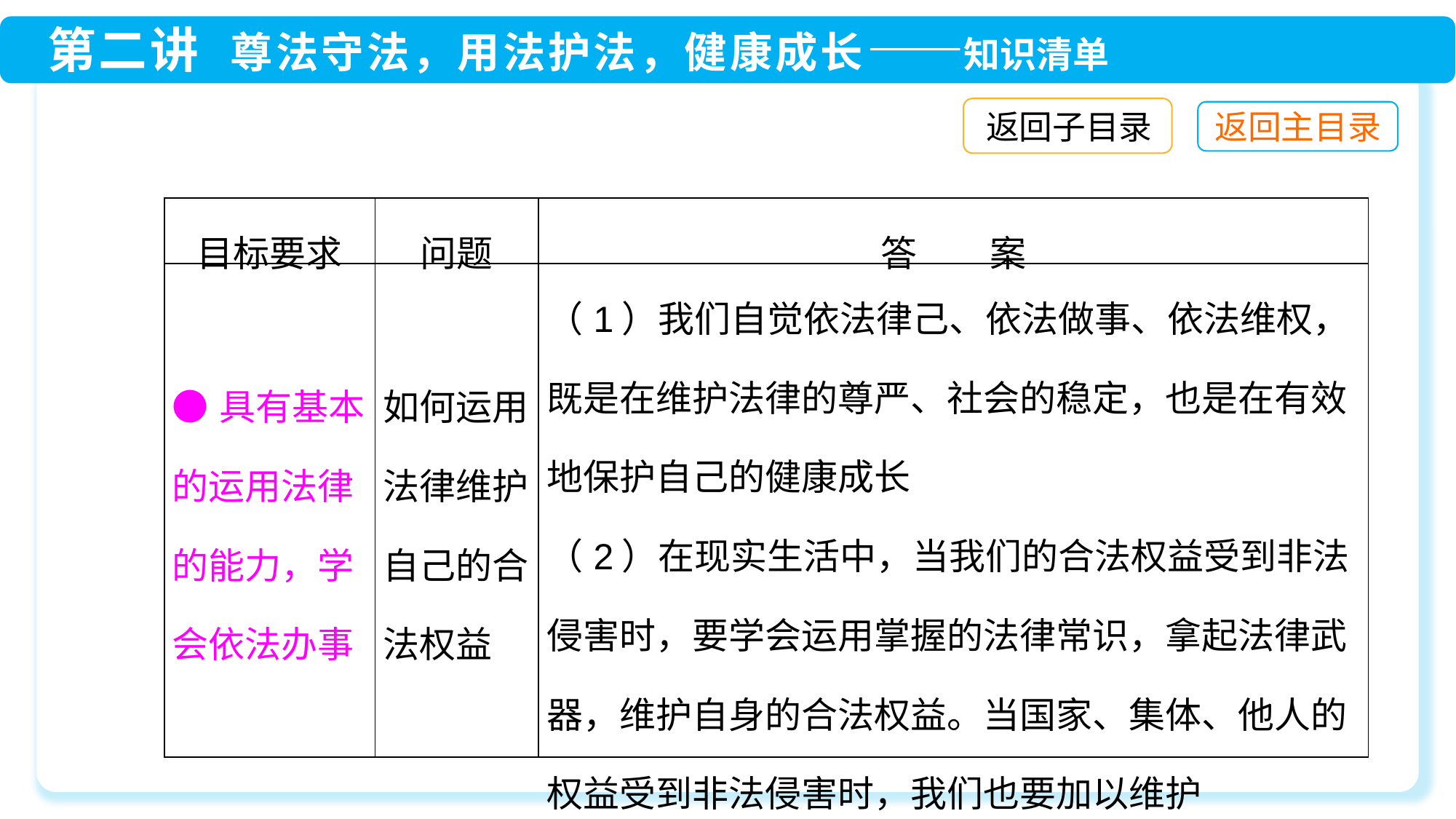

返回子目录
| 目标要求 | 问题 | 答　　案 |
| --- | --- | --- |
| ●具有基本的运用法律的能力，学会依法办事 | 如何运用法律维护自己的合法权益 | （1）我们自觉依法律己、依法做事、依法维权，既是在维护法律的尊严、社会的稳定，也是在有效地保护自己的健康成长 （2）在现实生活中，当我们的合法权益受到非法侵害时，要学会运用掌握的法律常识，拿起法律武器，维护自身的合法权益。当国家、集体、他人的权益受到非法侵害时，我们也要加以维护 |